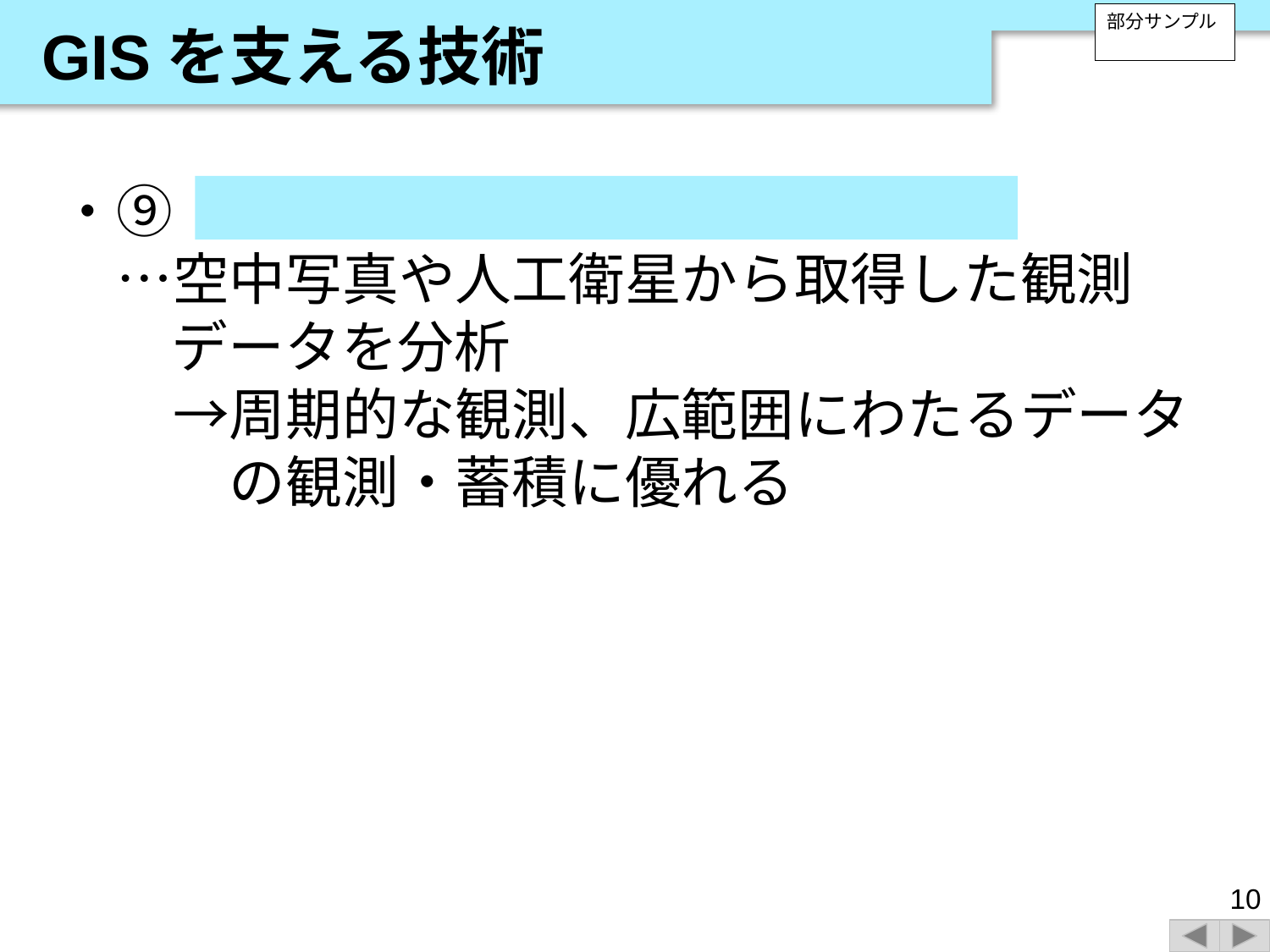

GISを支える技術
部分サンプル
・⑨ リモートセンシング（遠隔探査）
　…空中写真や人工衛星から取得した観測データを分析
　　→周期的な観測、広範囲にわたるデータ
　　　の観測・蓄積に優れる

10